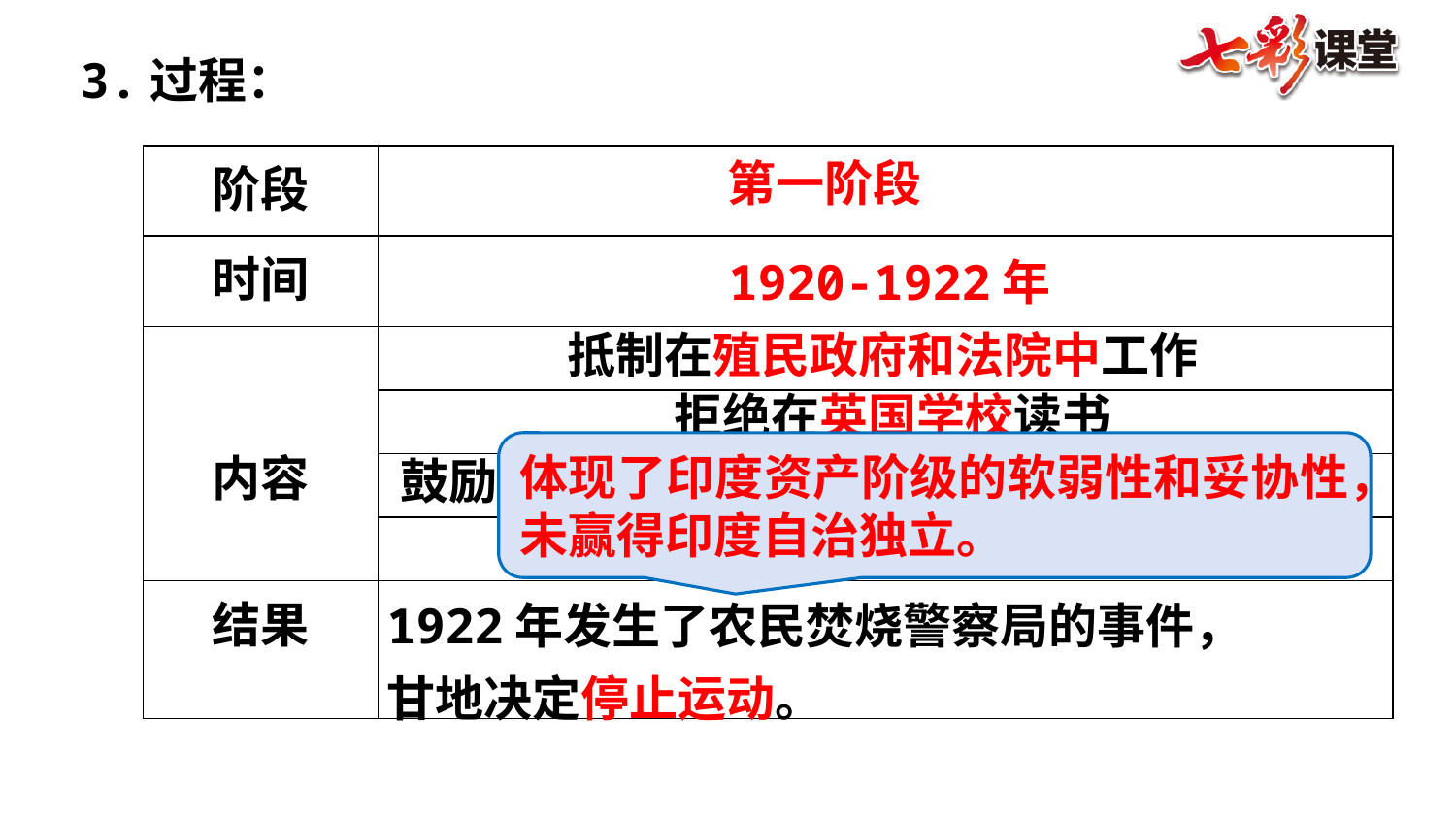

3.过程：
| 阶段 |  |
| --- | --- |
| 时间 |  |
| 内容 |  |
|  |  |
|  |  |
|  |  |
| 结果 |  |
          第一阶段
1920-1922年
抵制在殖民政府和法院中工作
拒绝在英国学校读书
体现了印度资产阶级的软弱性和妥协性，未赢得印度自治独立。
鼓励发展手工纺织业，抵制英国商品（经济）
拒绝纳税（经济）
1922年发生了农民焚烧警察局的事件，
甘地决定停止运动。